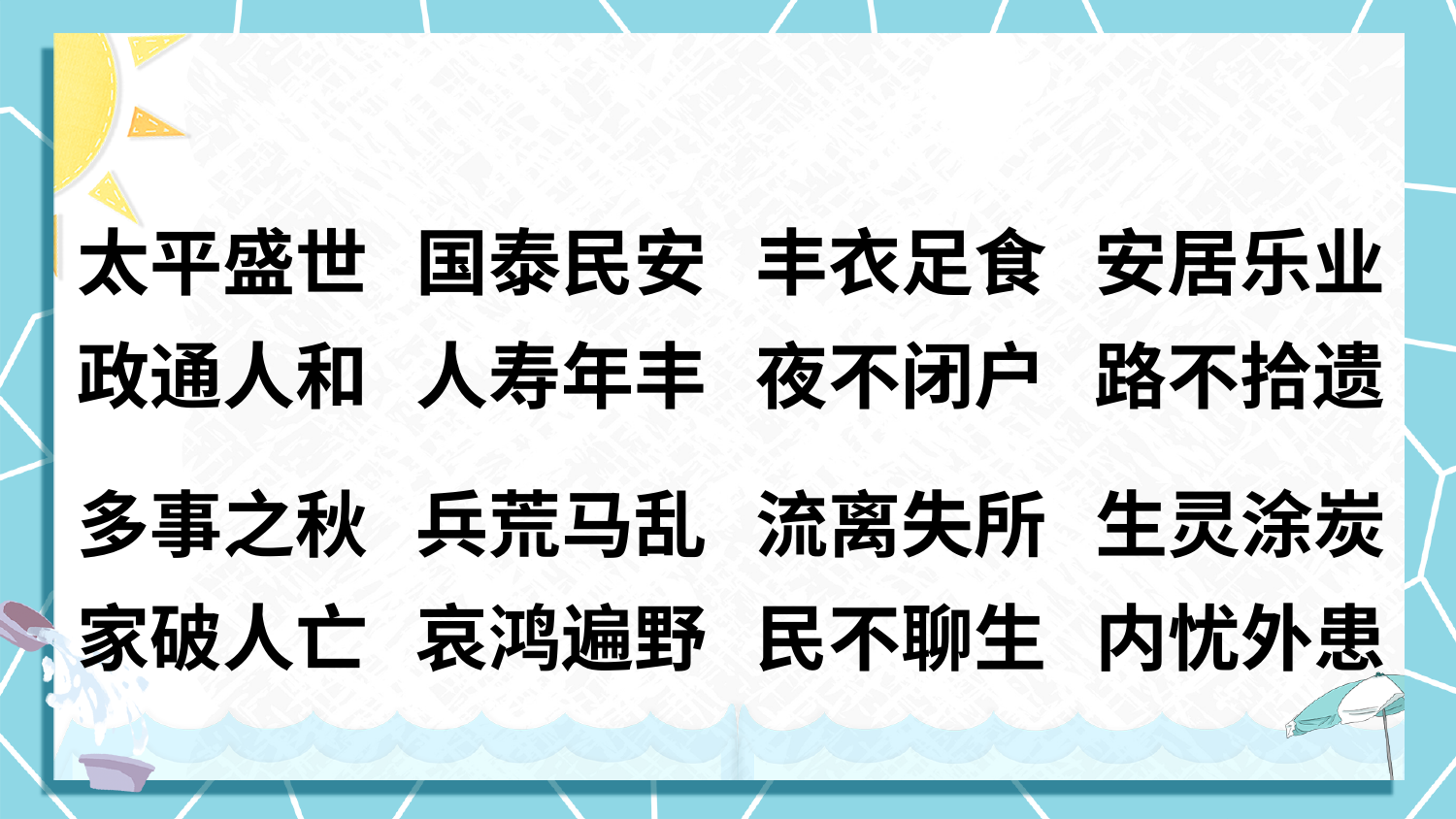

太平盛世
政通人和
国泰民安
人寿年丰
丰衣足食
夜不闭户
安居乐业
路不拾遗
多事之秋
家破人亡
兵荒马乱
哀鸿遍野
流离失所
民不聊生
生灵涂炭
内忧外患